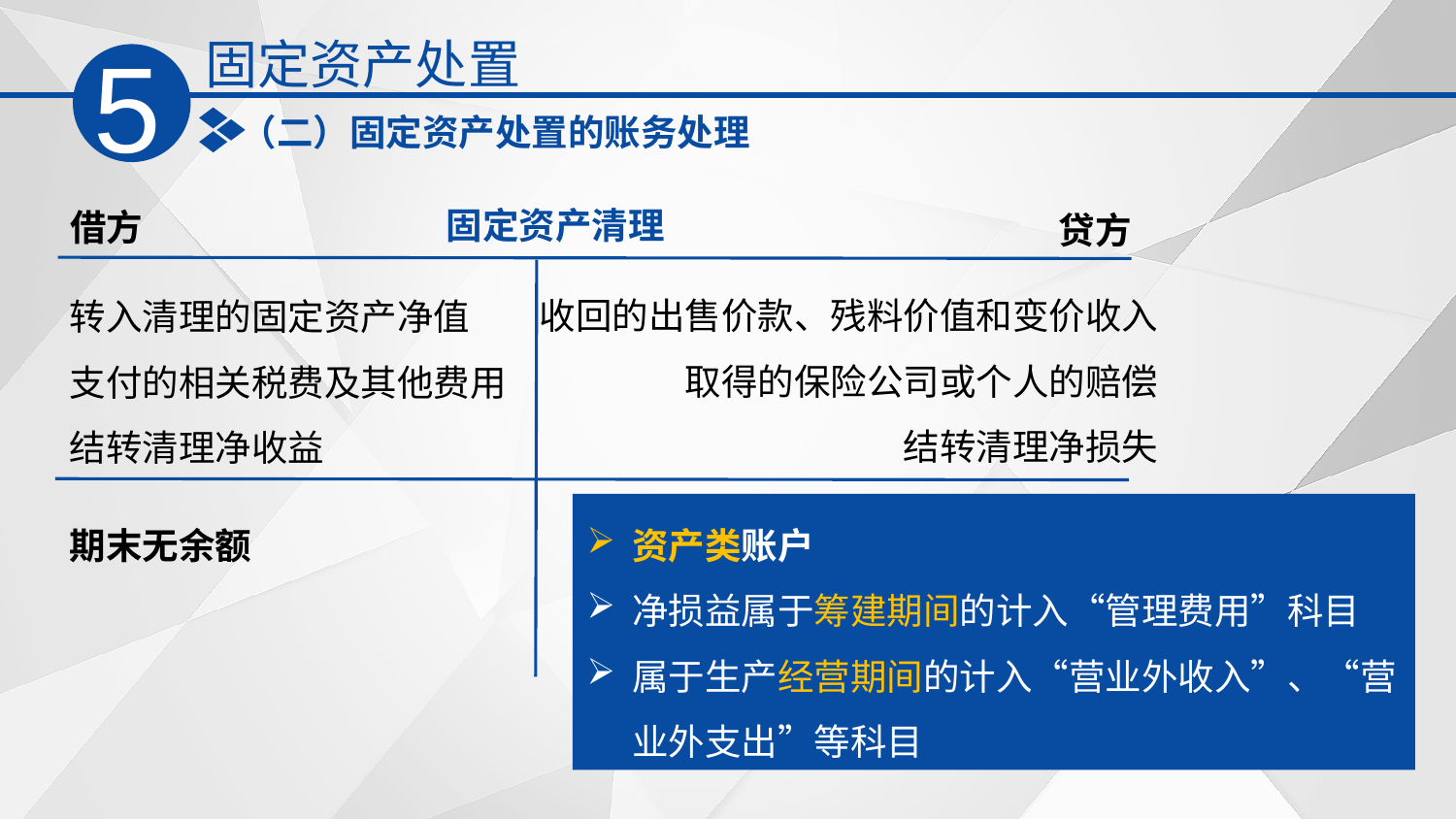

固定资产处置
5

（二）固定资产处置的账务处理

固定资产清理
借方
贷方
收回的出售价款、残料价值和变价收入取得的保险公司或个人的赔偿
结转清理净损失
转入清理的固定资产净值
支付的相关税费及其他费用
结转清理净收益
期末无余额
资产类账户
净损益属于筹建期间的计入‌“管理费用‌”科目
属于生产经营期间的计入‌“营业外收入”、“营业外支出”等科目